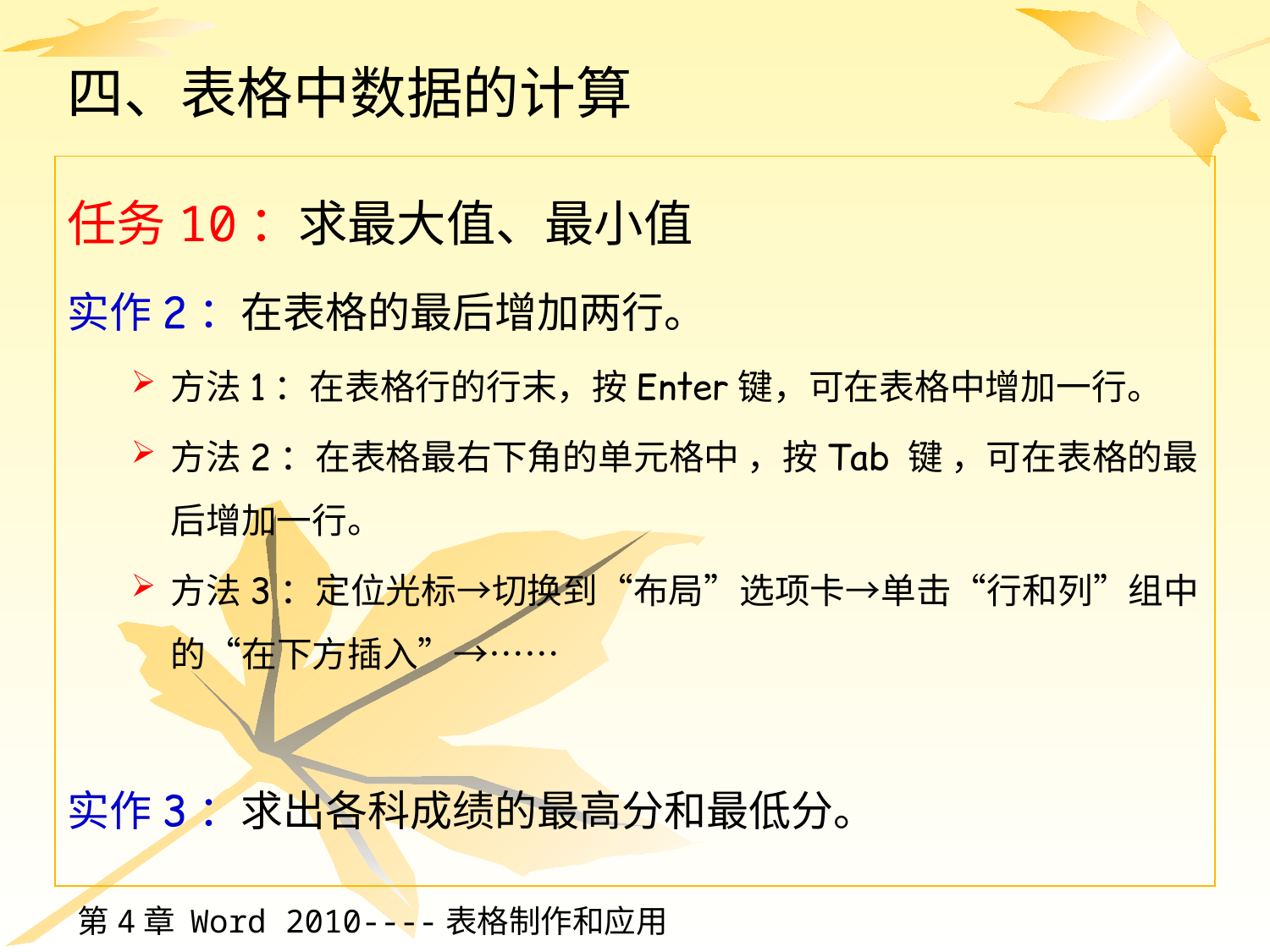

# 四、表格中数据的计算
任务10：求最大值、最小值
实作2：在表格的最后增加两行。
方法1：在表格行的行末，按Enter键，可在表格中增加一行。
方法2：在表格最右下角的单元格中 ，按Tab 键 ，可在表格的最后增加一行。
方法3：定位光标→切换到“布局”选项卡→单击“行和列”组中的“在下方插入”→……

实作3：求出各科成绩的最高分和最低分。